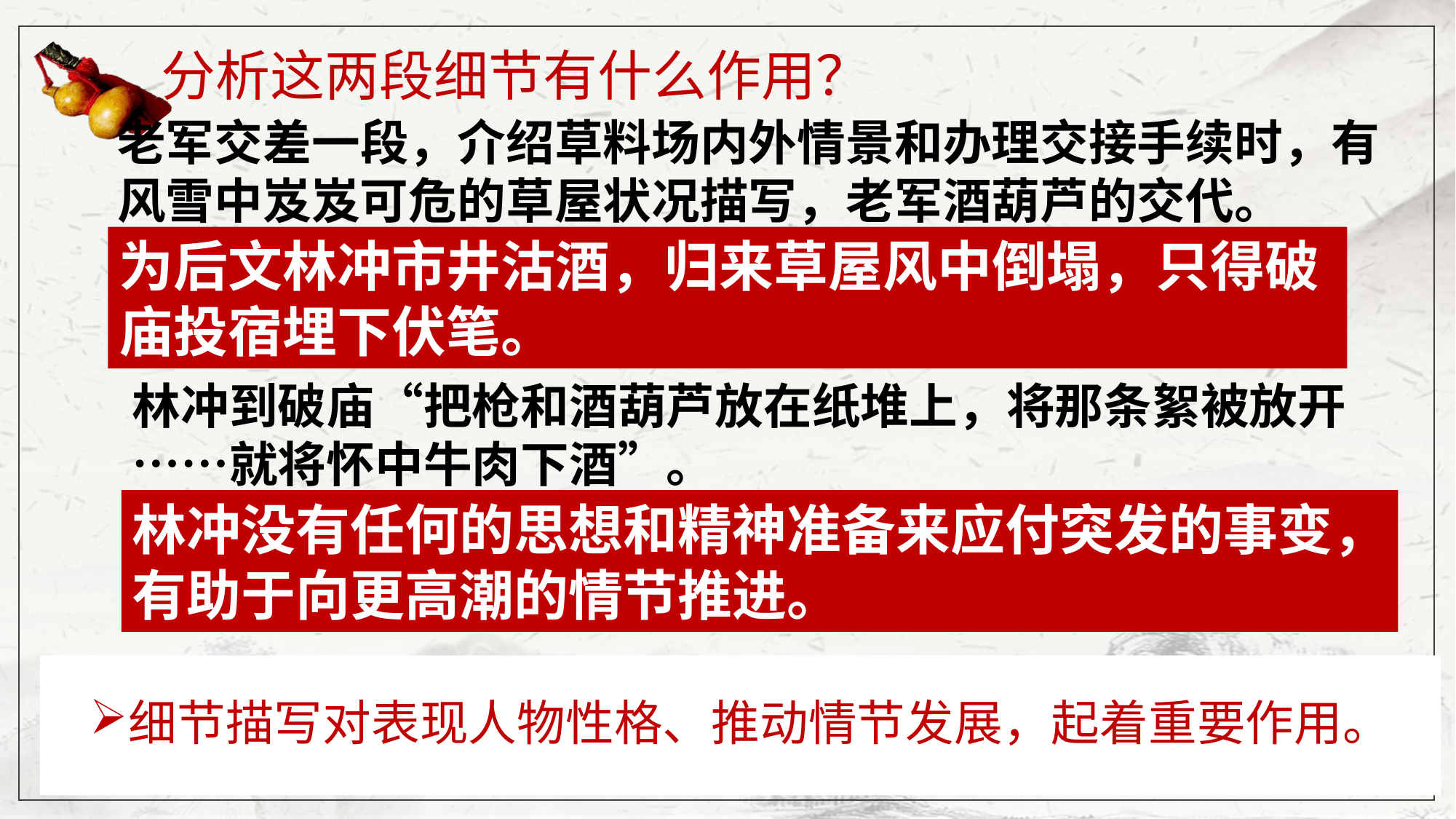

分析这两段细节有什么作用？
老军交差一段，介绍草料场内外情景和办理交接手续时，有风雪中岌岌可危的草屋状况描写，老军酒葫芦的交代。
为后文林冲市井沽酒，归来草屋风中倒塌，只得破庙投宿埋下伏笔。
林冲到破庙“把枪和酒葫芦放在纸堆上，将那条絮被放开……就将怀中牛肉下酒”。
林冲没有任何的思想和精神准备来应付突发的事变，有助于向更高潮的情节推进。
细节描写对表现人物性格、推动情节发展，起着重要作用。